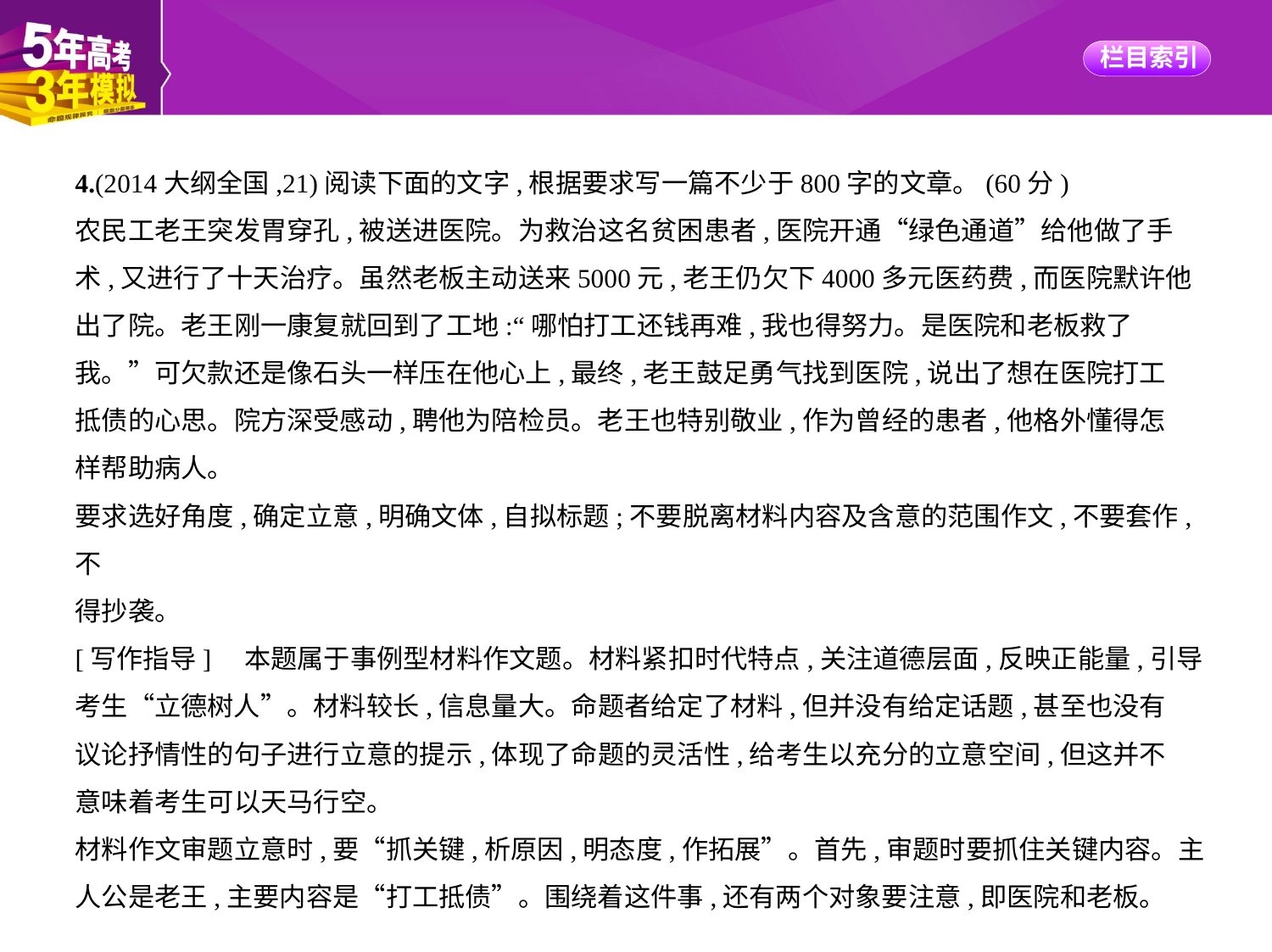

4.(2014大纲全国,21)阅读下面的文字,根据要求写一篇不少于800字的文章。(60分)
农民工老王突发胃穿孔,被送进医院。为救治这名贫困患者,医院开通“绿色通道”给他做了手
术,又进行了十天治疗。虽然老板主动送来5000元,老王仍欠下4000多元医药费,而医院默许他
出了院。老王刚一康复就回到了工地:“哪怕打工还钱再难,我也得努力。是医院和老板救了
我。”可欠款还是像石头一样压在他心上,最终,老王鼓足勇气找到医院,说出了想在医院打工
抵债的心思。院方深受感动,聘他为陪检员。老王也特别敬业,作为曾经的患者,他格外懂得怎
样帮助病人。
要求选好角度,确定立意,明确文体,自拟标题;不要脱离材料内容及含意的范围作文,不要套作,不
得抄袭。
[写作指导]　本题属于事例型材料作文题。材料紧扣时代特点,关注道德层面,反映正能量,引导
考生“立德树人”。材料较长,信息量大。命题者给定了材料,但并没有给定话题,甚至也没有
议论抒情性的句子进行立意的提示,体现了命题的灵活性,给考生以充分的立意空间,但这并不
意味着考生可以天马行空。
材料作文审题立意时,要“抓关键,析原因,明态度,作拓展”。首先,审题时要抓住关键内容。主
人公是老王,主要内容是“打工抵债”。围绕着这件事,还有两个对象要注意,即医院和老板。